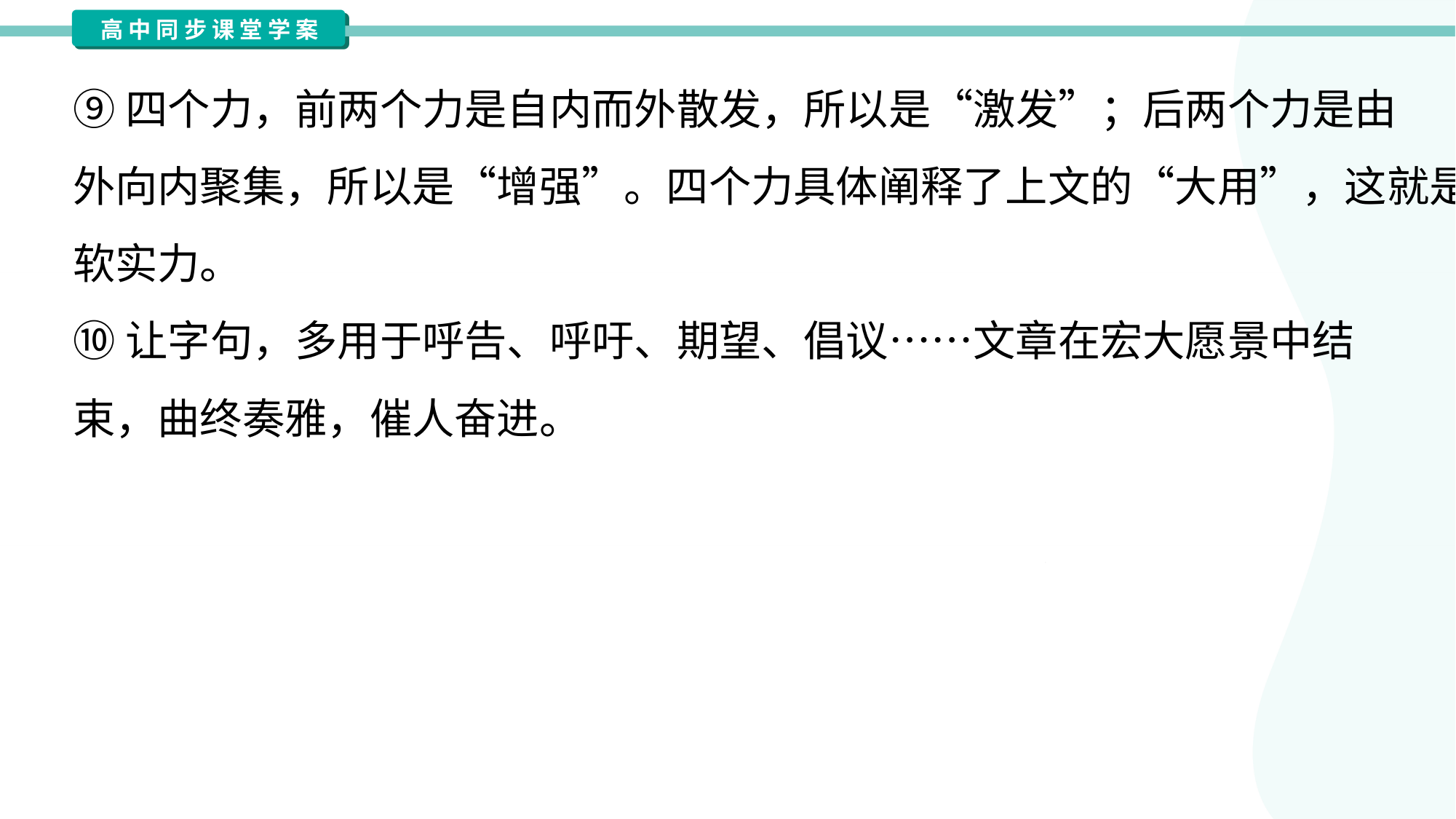

⑨四个力，前两个力是自内而外散发，所以是“激发”；后两个力是由
外向内聚集，所以是“增强”。四个力具体阐释了上文的“大用”，这就是
软实力。
⑩让字句，多用于呼告、呼吁、期望、倡议……文章在宏大愿景中结
束，曲终奏雅，催人奋进。